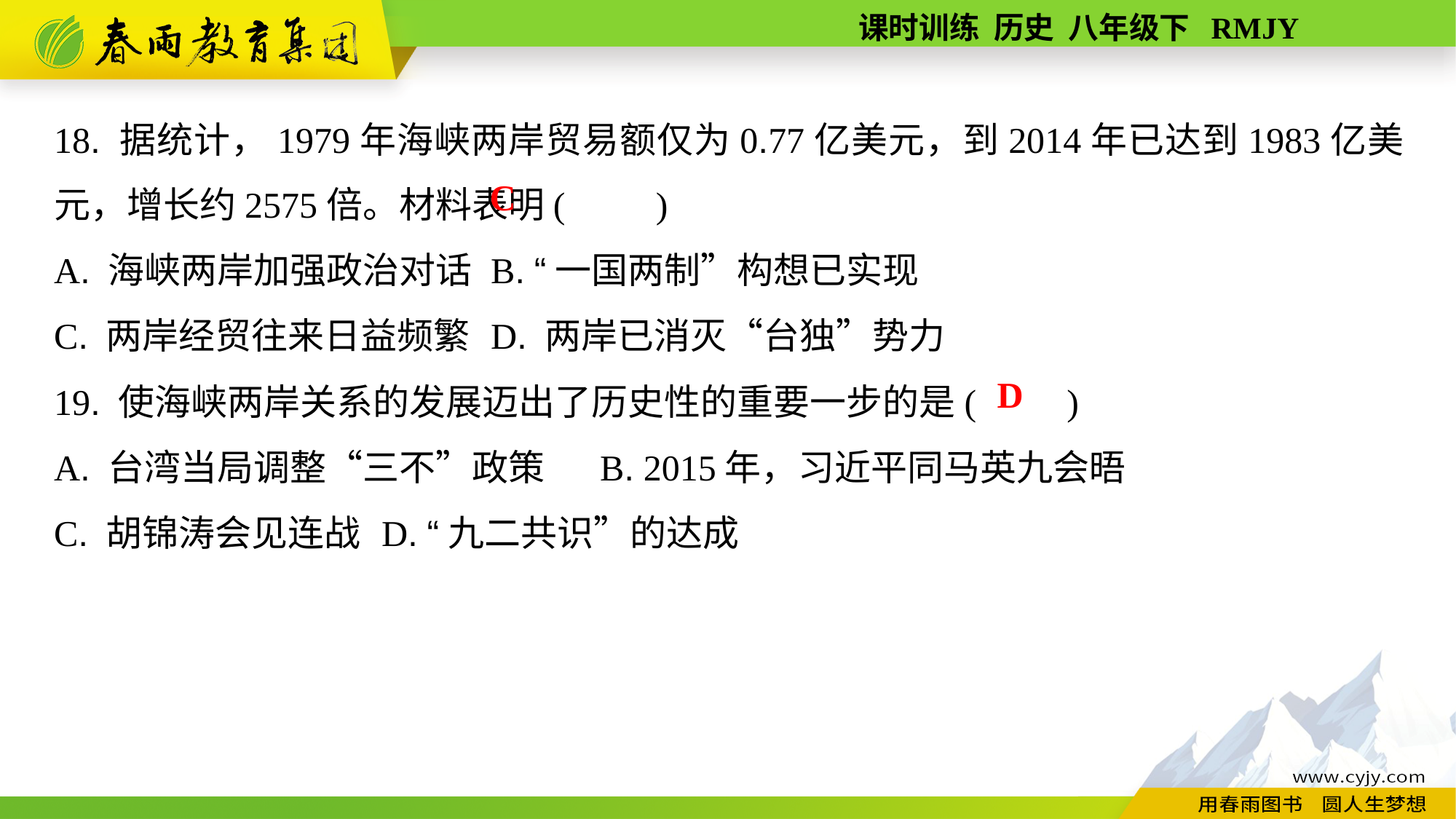

18. 据统计，1979年海峡两岸贸易额仅为0.77亿美元，到2014年已达到1983亿美元，增长约2575倍。材料表明(　　)
A. 海峡两岸加强政治对话	B. “一国两制”构想已实现
C. 两岸经贸往来日益频繁	D. 两岸已消灭“台独”势力
19. 使海峡两岸关系的发展迈出了历史性的重要一步的是(　　)
A. 台湾当局调整“三不”政策	B. 2015年，习近平同马英九会晤
C. 胡锦涛会见连战	D. “九二共识”的达成
C
D